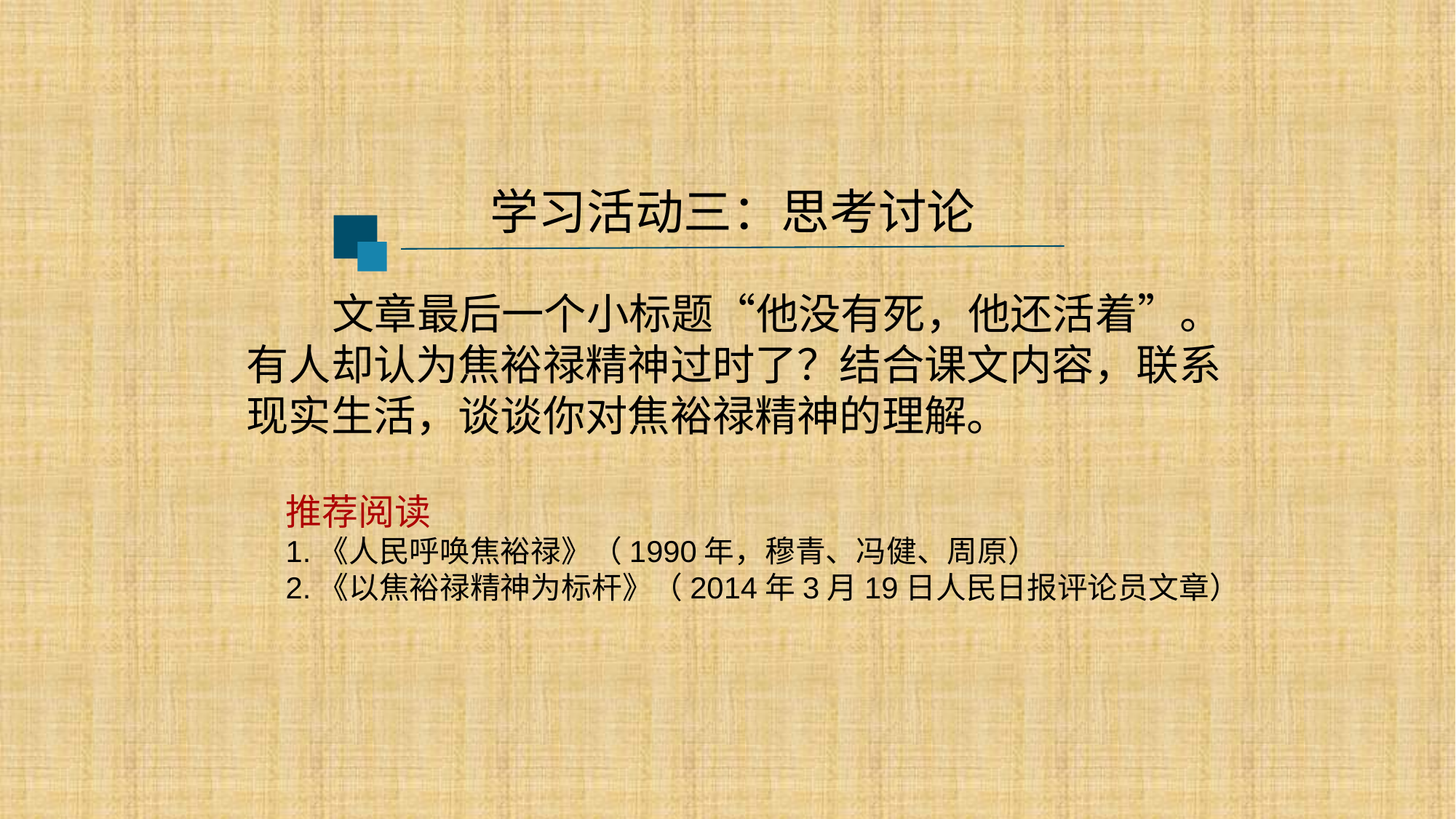

学习活动三：思考讨论

        文章最后一个小标题“他没有死，他还活着”。有人却认为焦裕禄精神过时了？结合课文内容，联系现实生活，谈谈你对焦裕禄精神的理解。
推荐阅读
1.《人民呼唤焦裕禄》（1990年，穆青、冯健、周原）
2.《以焦裕禄精神为标杆》（2014年3月19日人民日报评论员文章）